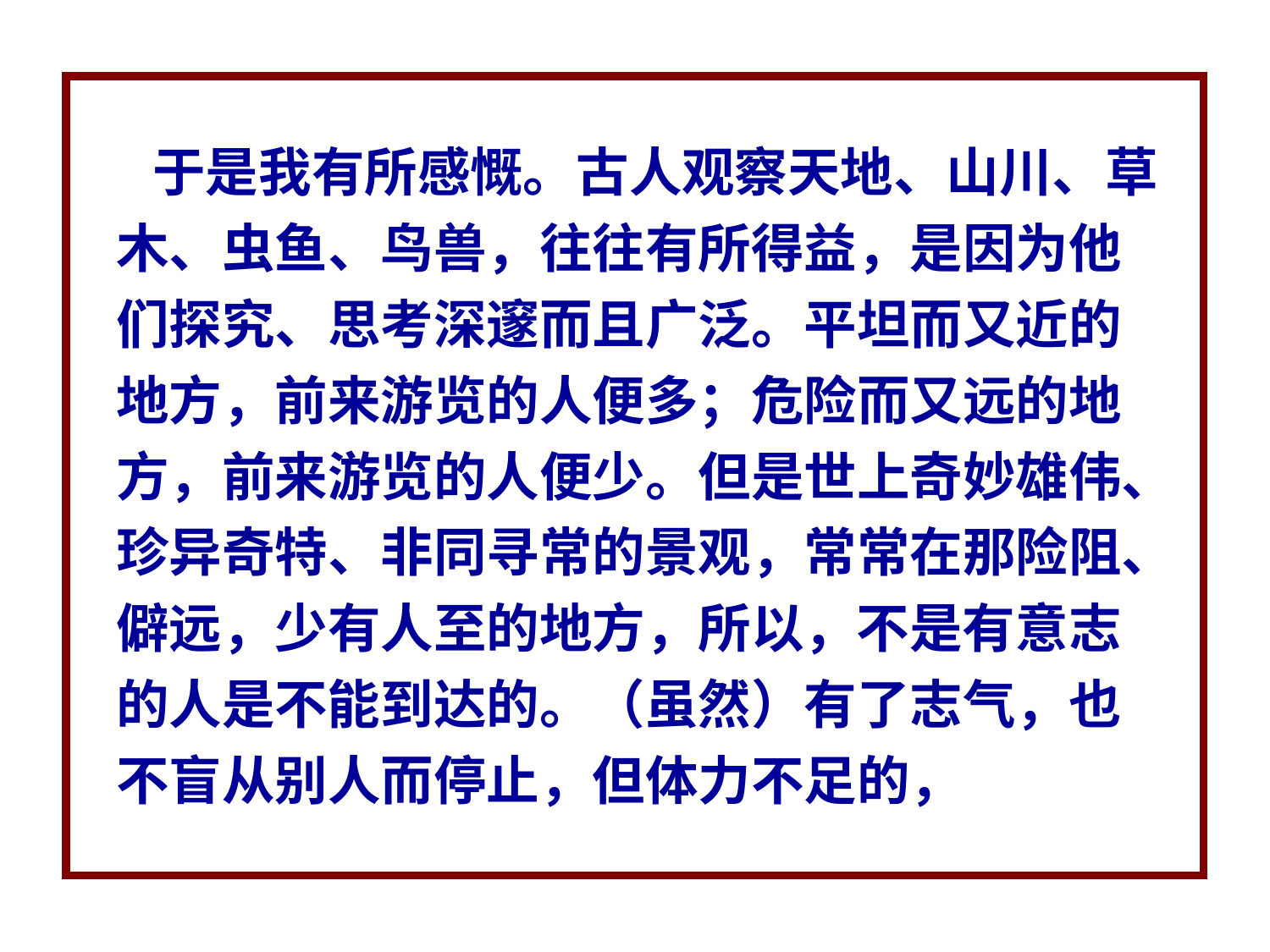

于是我有所感慨。古人观察天地、山川、草木、虫鱼、鸟兽，往往有所得益，是因为他们探究、思考深邃而且广泛。平坦而又近的地方，前来游览的人便多；危险而又远的地方，前来游览的人便少。但是世上奇妙雄伟、珍异奇特、非同寻常的景观，常常在那险阻、僻远，少有人至的地方，所以，不是有意志的人是不能到达的。（虽然）有了志气，也不盲从别人而停止，但体力不足的，